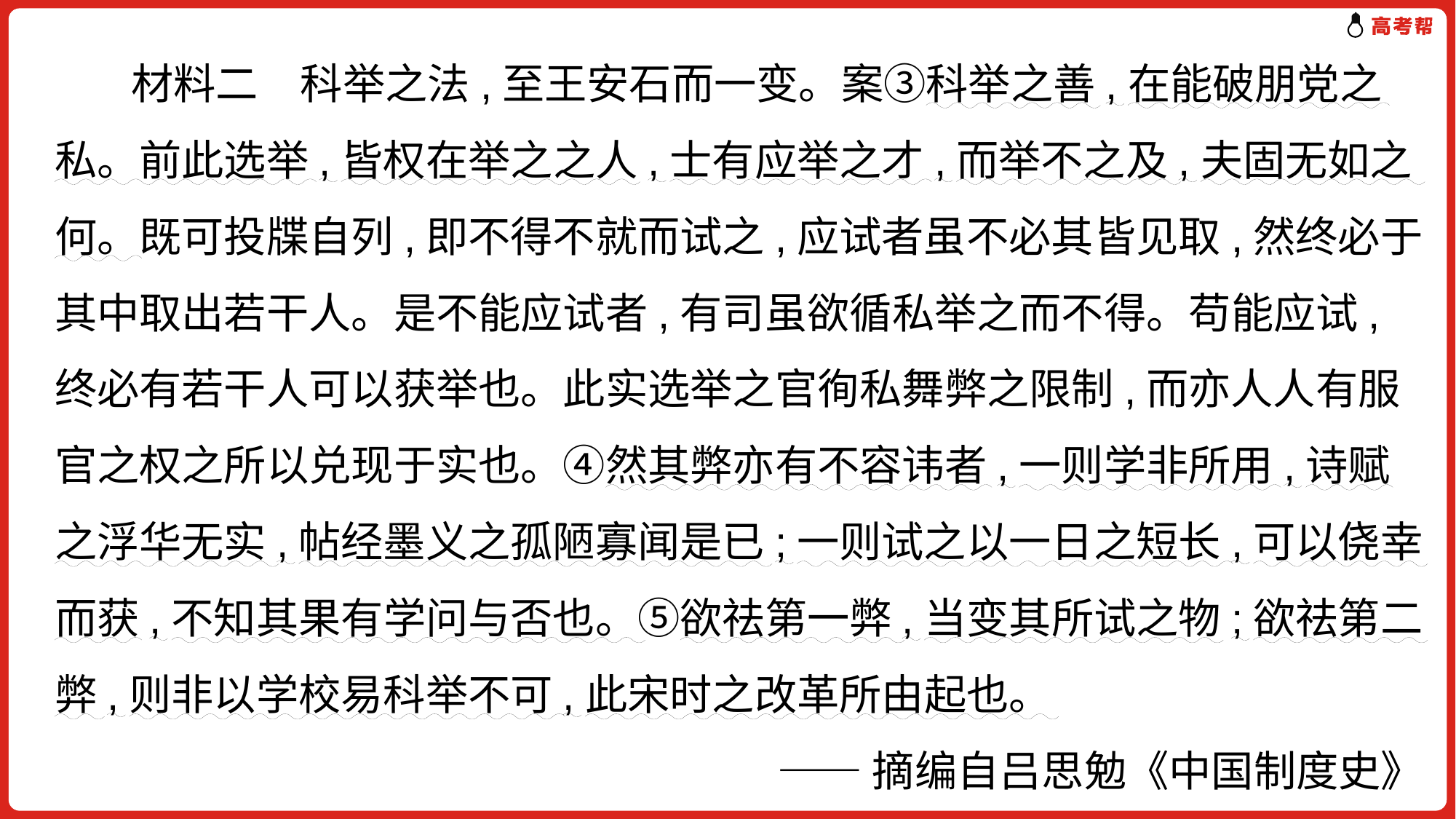

材料二　科举之法,至王安石而一变。案③科举之善,在能破朋党之私。前此选举,皆权在举之之人,士有应举之才,而举不之及,夫固无如之何。既可投牒自列,即不得不就而试之,应试者虽不必其皆见取,然终必于其中取出若干人。是不能应试者,有司虽欲循私举之而不得。苟能应试,终必有若干人可以获举也。此实选举之官徇私舞弊之限制,而亦人人有服官之权之所以兑现于实也。④然其弊亦有不容讳者,一则学非所用,诗赋之浮华无实,帖经墨义之孤陋寡闻是已;一则试之以一日之短长,可以侥幸而获,不知其果有学问与否也。⑤欲祛第一弊,当变其所试之物;欲祛第二弊,则非以学校易科举不可,此宋时之改革所由起也。
——摘编自吕思勉《中国制度史》